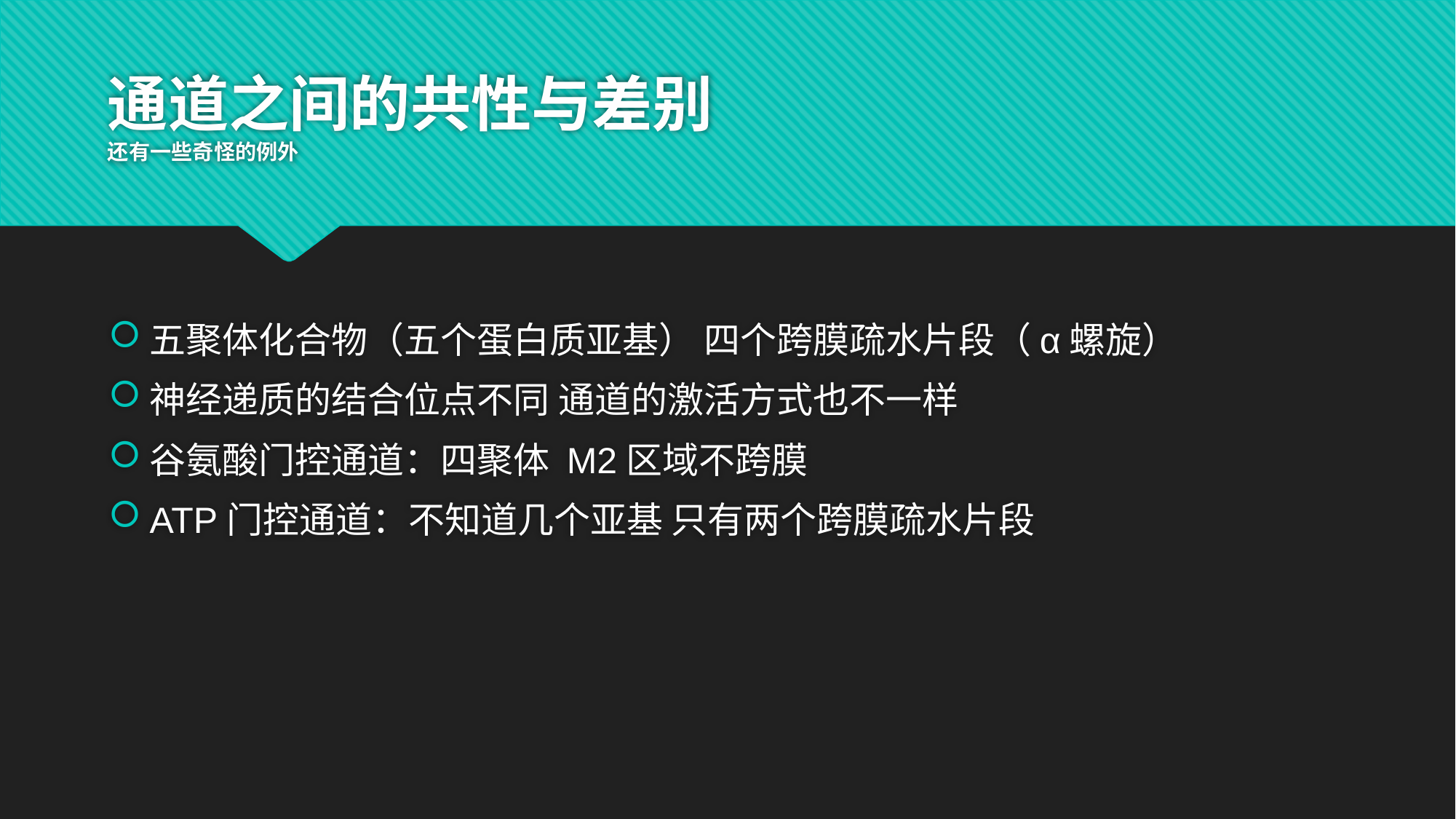

# 通道之间的共性与差别 还有一些奇怪的例外
五聚体化合物（五个蛋白质亚基） 四个跨膜疏水片段（α螺旋）
神经递质的结合位点不同 通道的激活方式也不一样
谷氨酸门控通道：四聚体 M2区域不跨膜
ATP门控通道：不知道几个亚基 只有两个跨膜疏水片段